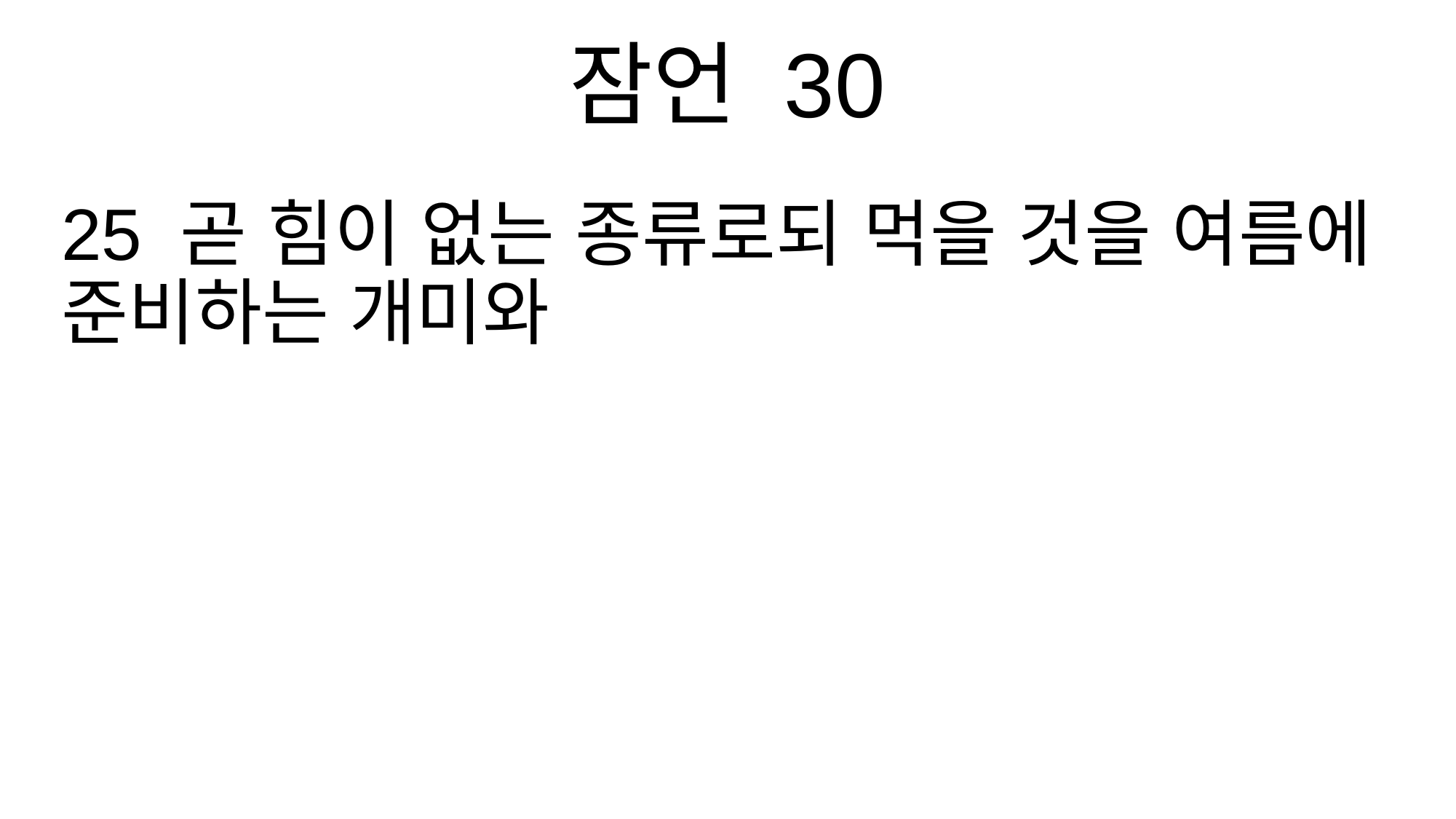

잠언 30
25 곧 힘이 없는 종류로되 먹을 것을 여름에 준비하는 개미와